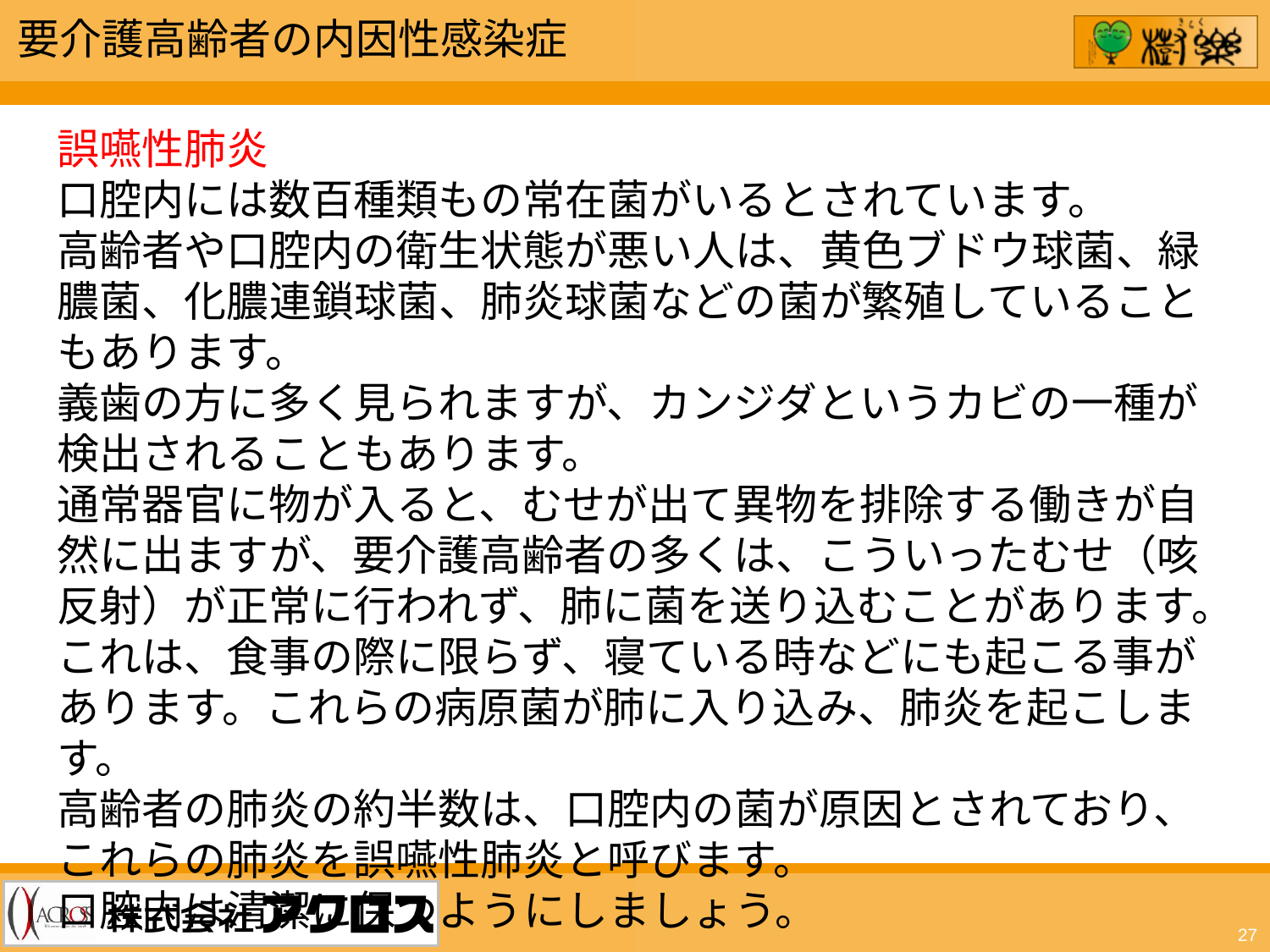

要介護高齢者の内因性感染症
誤嚥性肺炎
口腔内には数百種類もの常在菌がいるとされています。
高齢者や口腔内の衛生状態が悪い人は、黄色ブドウ球菌、緑膿菌、化膿連鎖球菌、肺炎球菌などの菌が繁殖していることもあります。
義歯の方に多く見られますが、カンジダというカビの一種が検出されることもあります。
通常器官に物が入ると、むせが出て異物を排除する働きが自然に出ますが、要介護高齢者の多くは、こういったむせ（咳反射）が正常に行われず、肺に菌を送り込むことがあります。
これは、食事の際に限らず、寝ている時などにも起こる事があります。これらの病原菌が肺に入り込み、肺炎を起こします。
高齢者の肺炎の約半数は、口腔内の菌が原因とされており、これらの肺炎を誤嚥性肺炎と呼びます。
口腔内は清潔に保つようにしましょう。
27